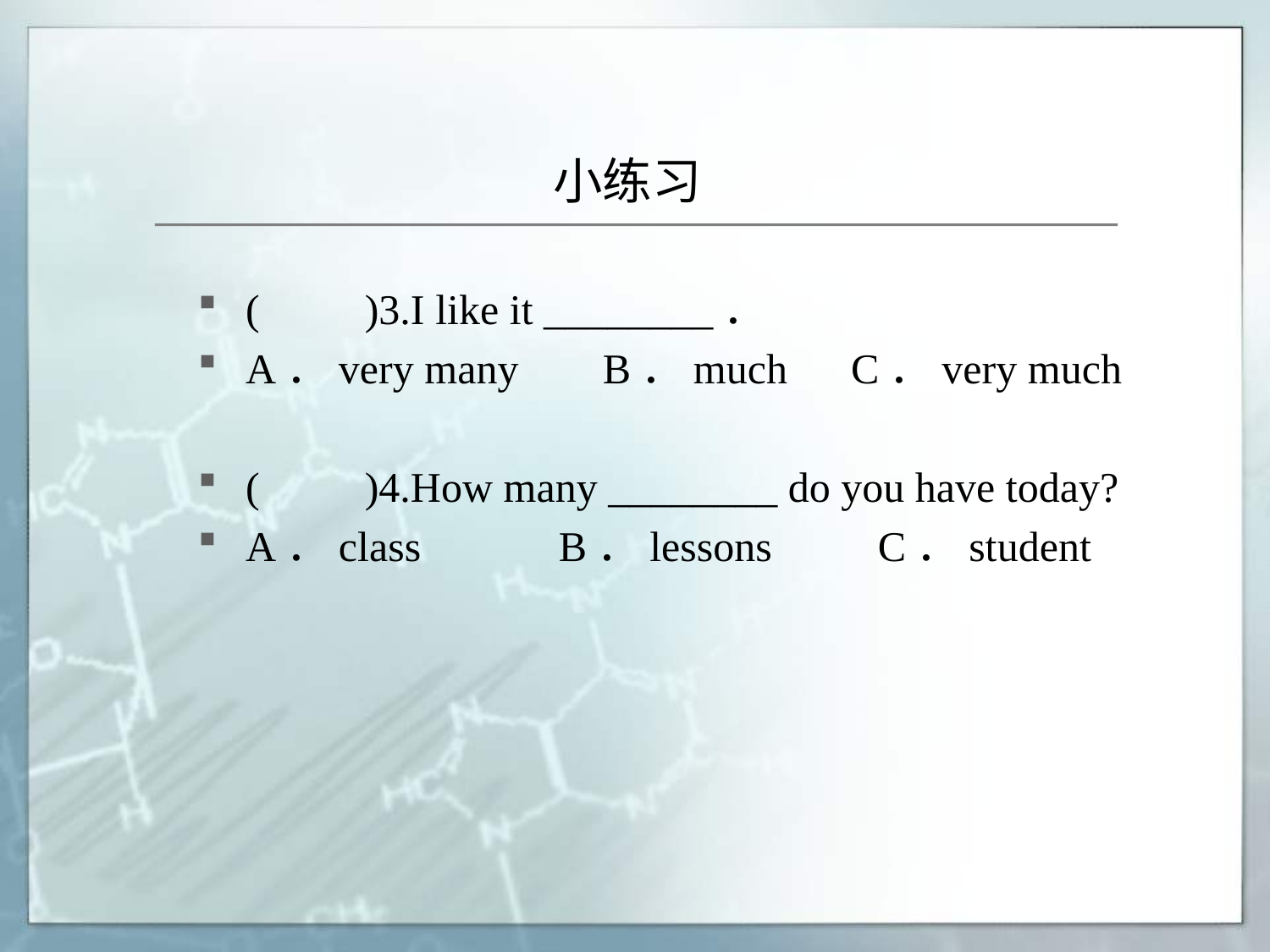

# 小练习
(　　)3.I like it ________．
A．very many  　B．much      C．very much

(　　)4.How many ________ do you have today?
A．class             B．lessons          C．student